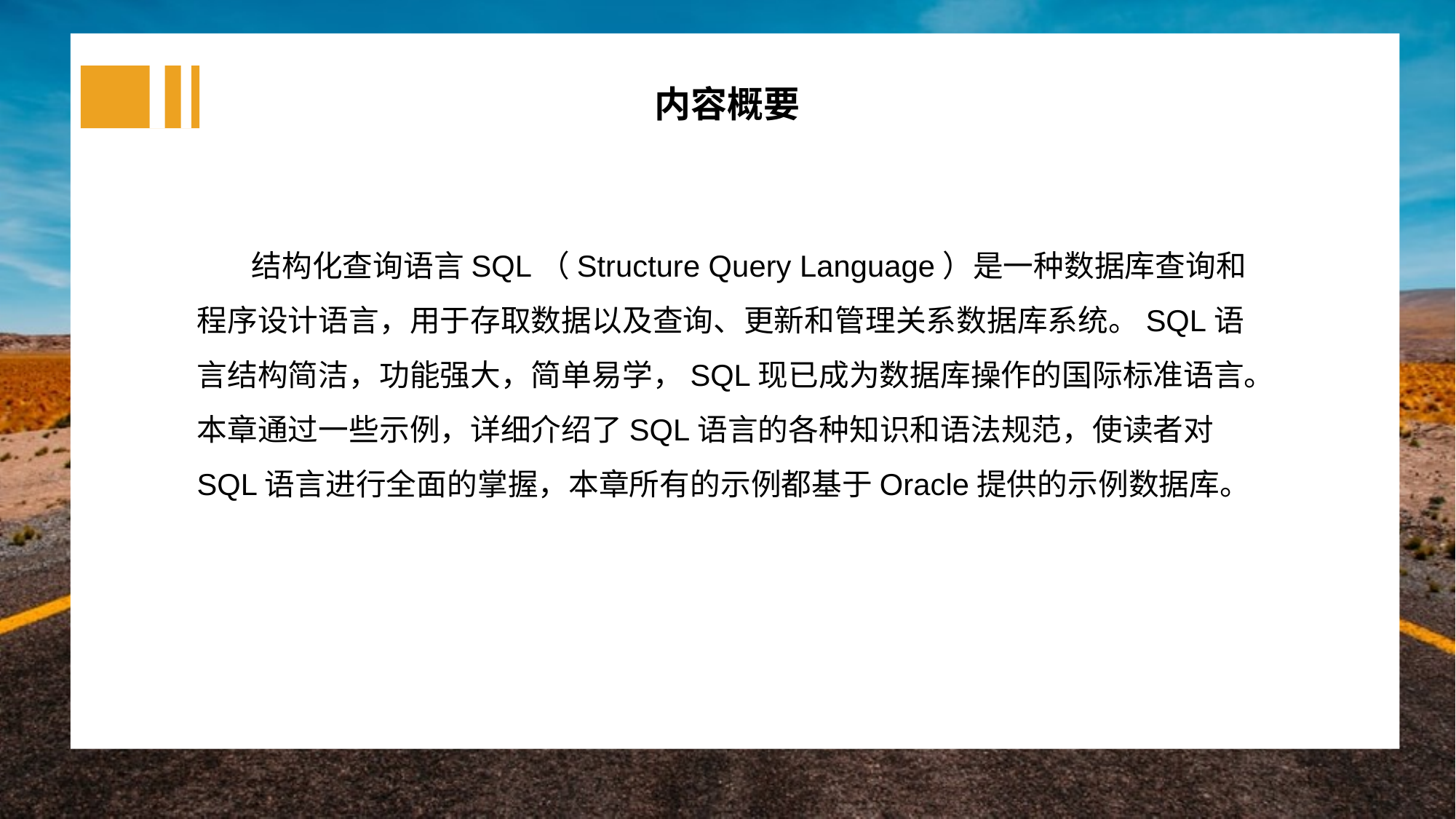

内容概要
结构化查询语言SQL（Structure Query Language）是一种数据库查询和程序设计语言，用于存取数据以及查询、更新和管理关系数据库系统。SQL语言结构简洁，功能强大，简单易学，SQL现已成为数据库操作的国际标准语言。本章通过一些示例，详细介绍了SQL语言的各种知识和语法规范，使读者对SQL语言进行全面的掌握，本章所有的示例都基于Oracle提供的示例数据库。